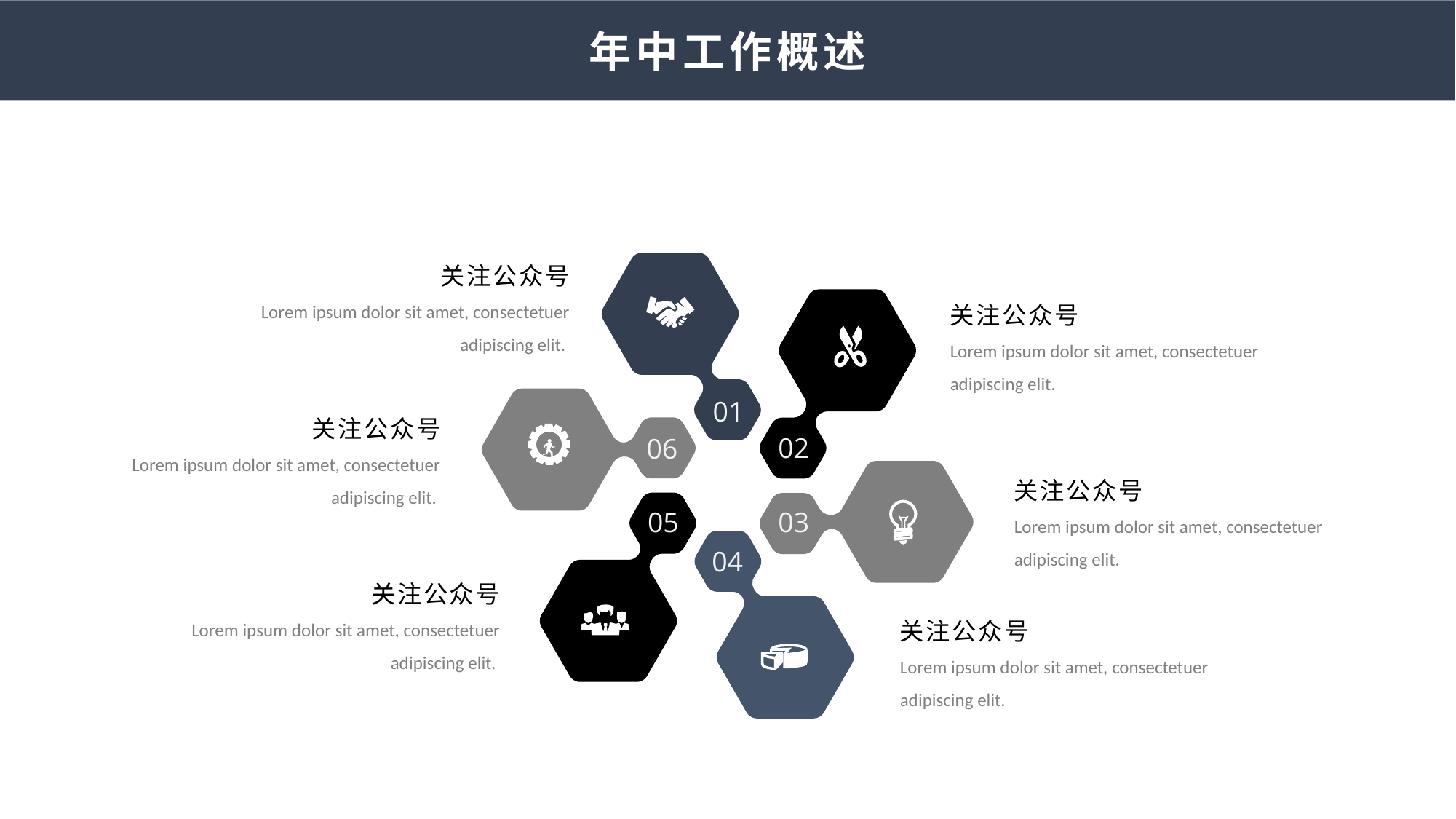

年中工作概述

关注公众号
Lorem ipsum dolor sit amet, consectetuer adipiscing elit.

关注公众号
Lorem ipsum dolor sit amet, consectetuer adipiscing elit.

01
关注公众号
Lorem ipsum dolor sit amet, consectetuer adipiscing elit.

02
06

关注公众号
Lorem ipsum dolor sit amet, consectetuer adipiscing elit.

05

03

04
关注公众号
Lorem ipsum dolor sit amet, consectetuer adipiscing elit.

关注公众号
Lorem ipsum dolor sit amet, consectetuer adipiscing elit.